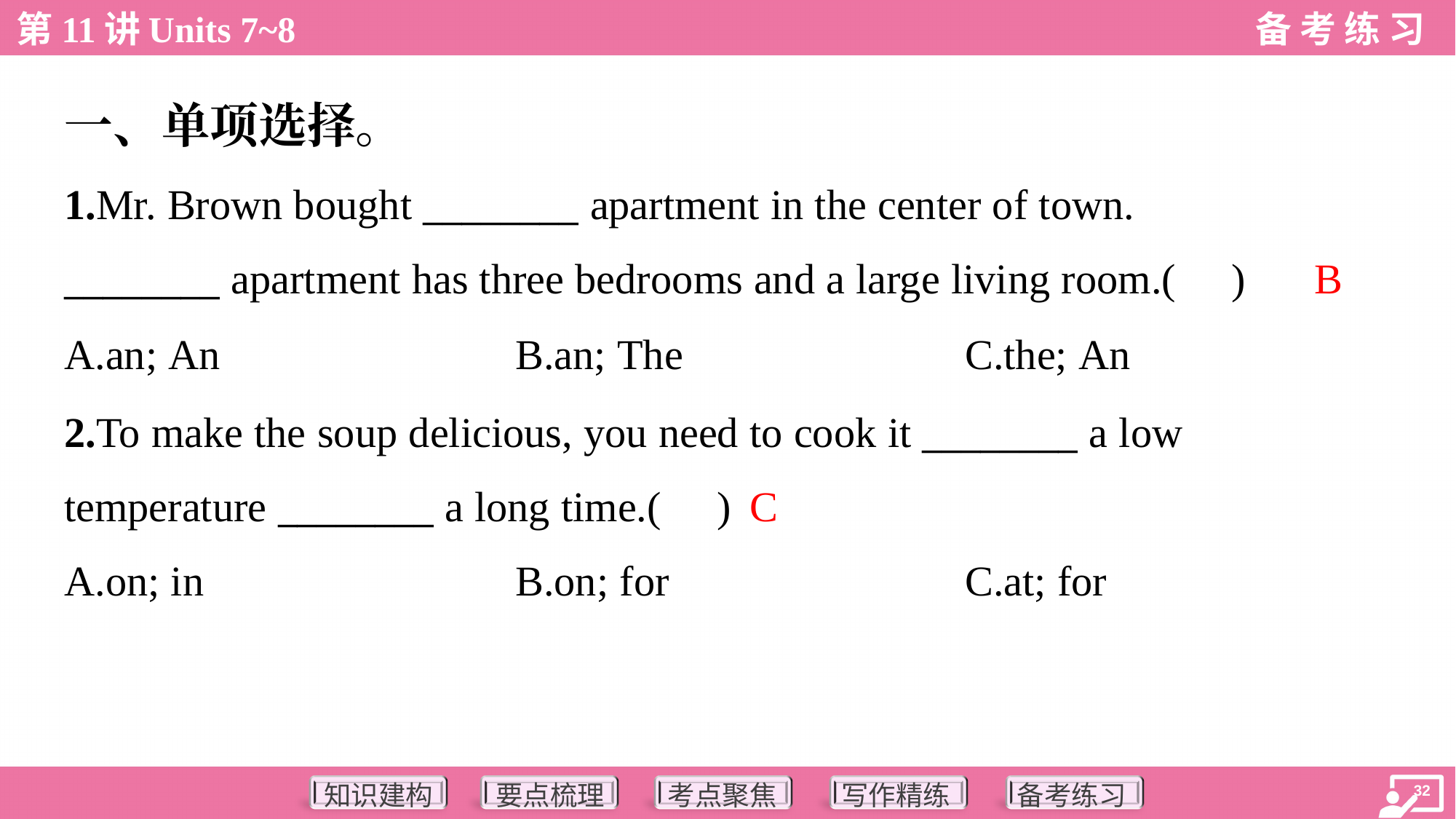

一、单项选择。
1.Mr. Brown bought ________ apartment in the center of town.
________ apartment has three bedrooms and a large living room.(     )
B
A.an; An	B.an; The	C.the; An
2.To make the soup delicious, you need to cook it ________ a low
temperature ________ a long time.(     )
C
A.on; in	B.on; for	C.at; for